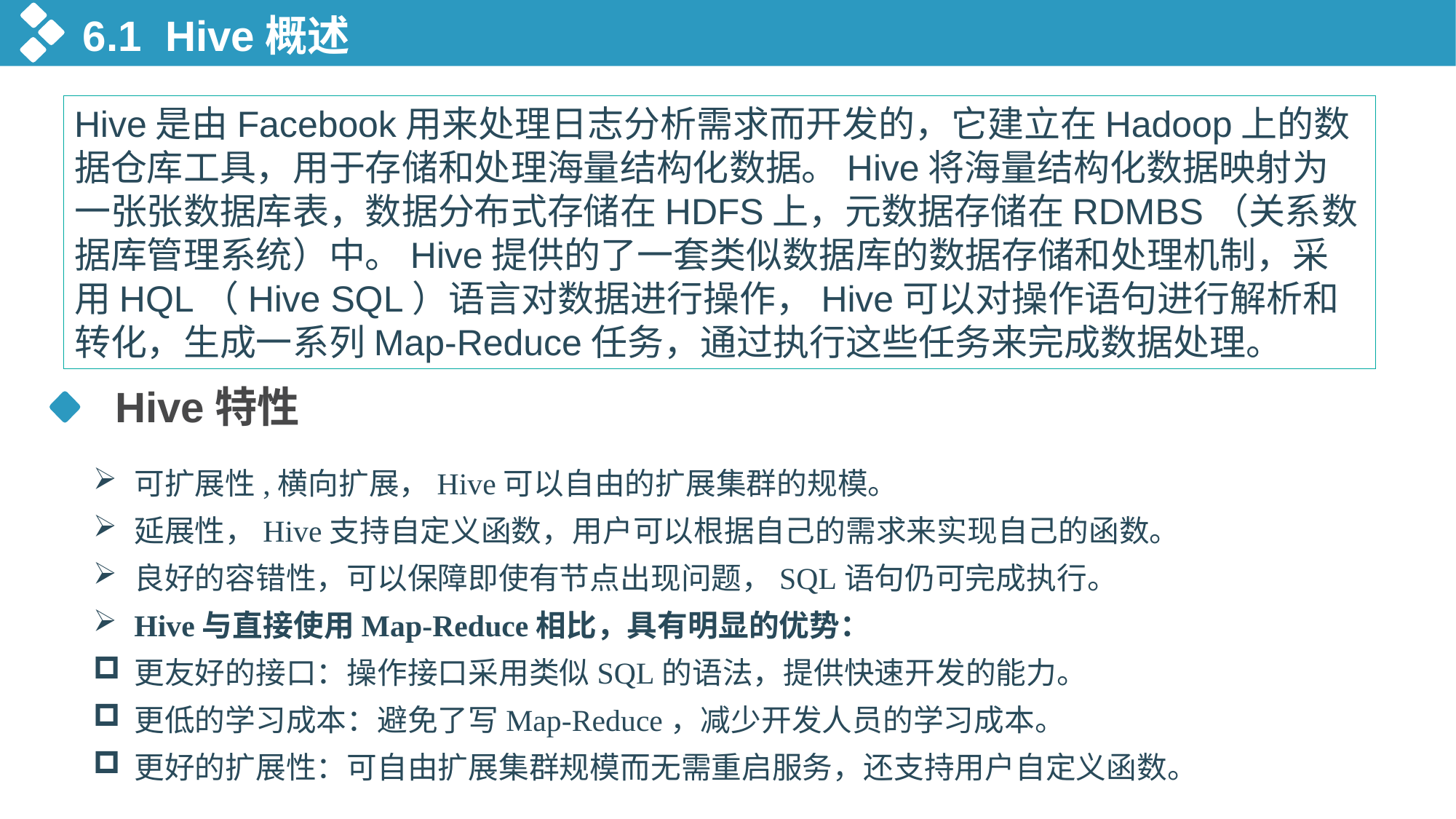

6.1  Hive概述
Hive是由Facebook用来处理日志分析需求而开发的，它建立在Hadoop上的数据仓库工具，用于存储和处理海量结构化数据。Hive将海量结构化数据映射为一张张数据库表，数据分布式存储在HDFS上，元数据存储在RDMBS（关系数据库管理系统）中。Hive提供的了一套类似数据库的数据存储和处理机制，采用HQL（Hive SQL）语言对数据进行操作，Hive可以对操作语句进行解析和转化，生成一系列Map-Reduce任务，通过执行这些任务来完成数据处理。
  Hive特性

可扩展性,横向扩展，Hive可以自由的扩展集群的规模。
延展性，Hive支持自定义函数，用户可以根据自己的需求来实现自己的函数。
良好的容错性，可以保障即使有节点出现问题，SQL语句仍可完成执行。
Hive与直接使用Map-Reduce相比，具有明显的优势：
更友好的接口：操作接口采用类似SQL的语法，提供快速开发的能力。
更低的学习成本：避免了写Map-Reduce，减少开发人员的学习成本。
更好的扩展性：可自由扩展集群规模而无需重启服务，还支持用户自定义函数。